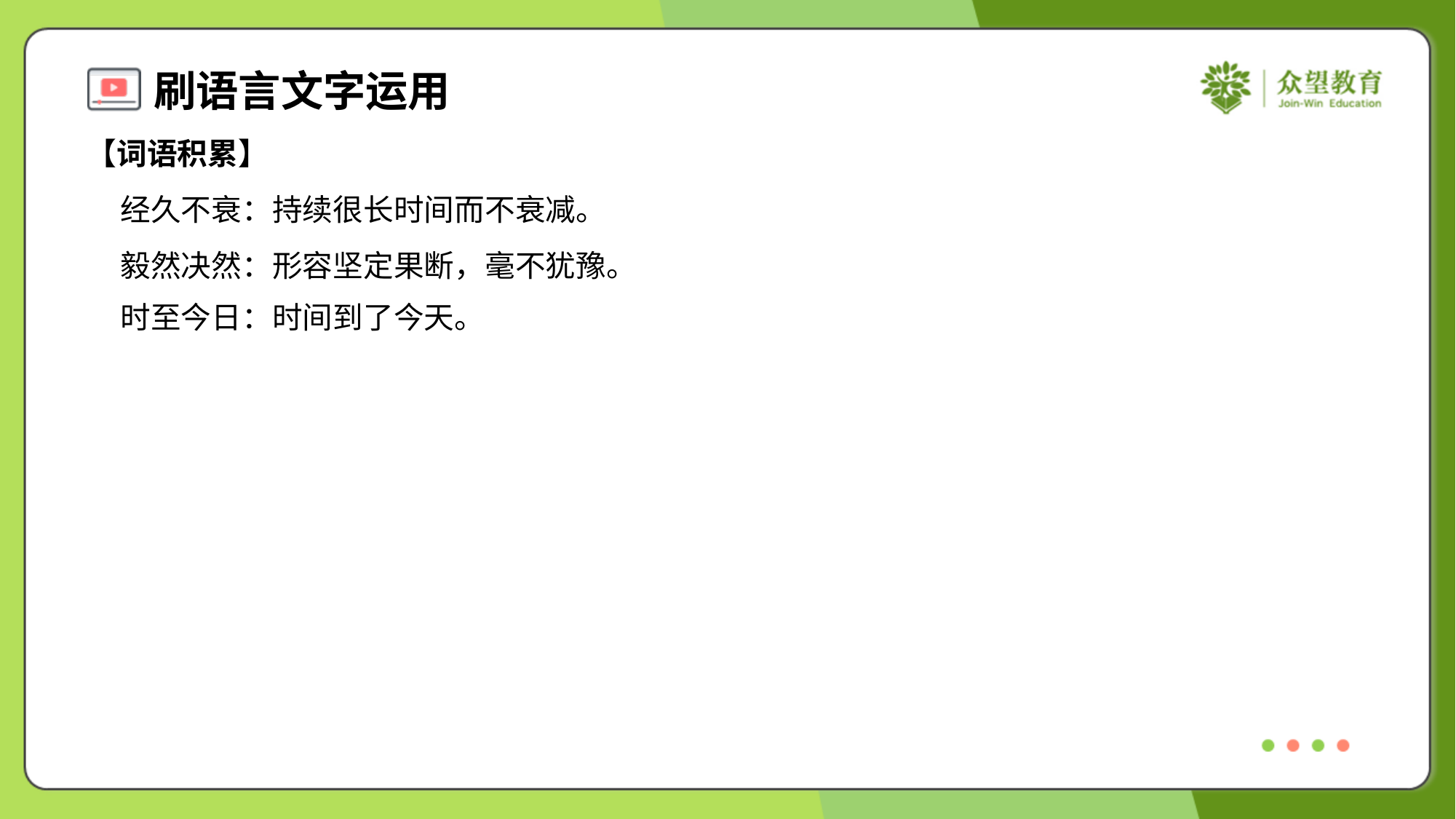

【词语积累】
    经久不衰：持续很长时间而不衰减。
    毅然决然：形容坚定果断，毫不犹豫。
    时至今日：时间到了今天。